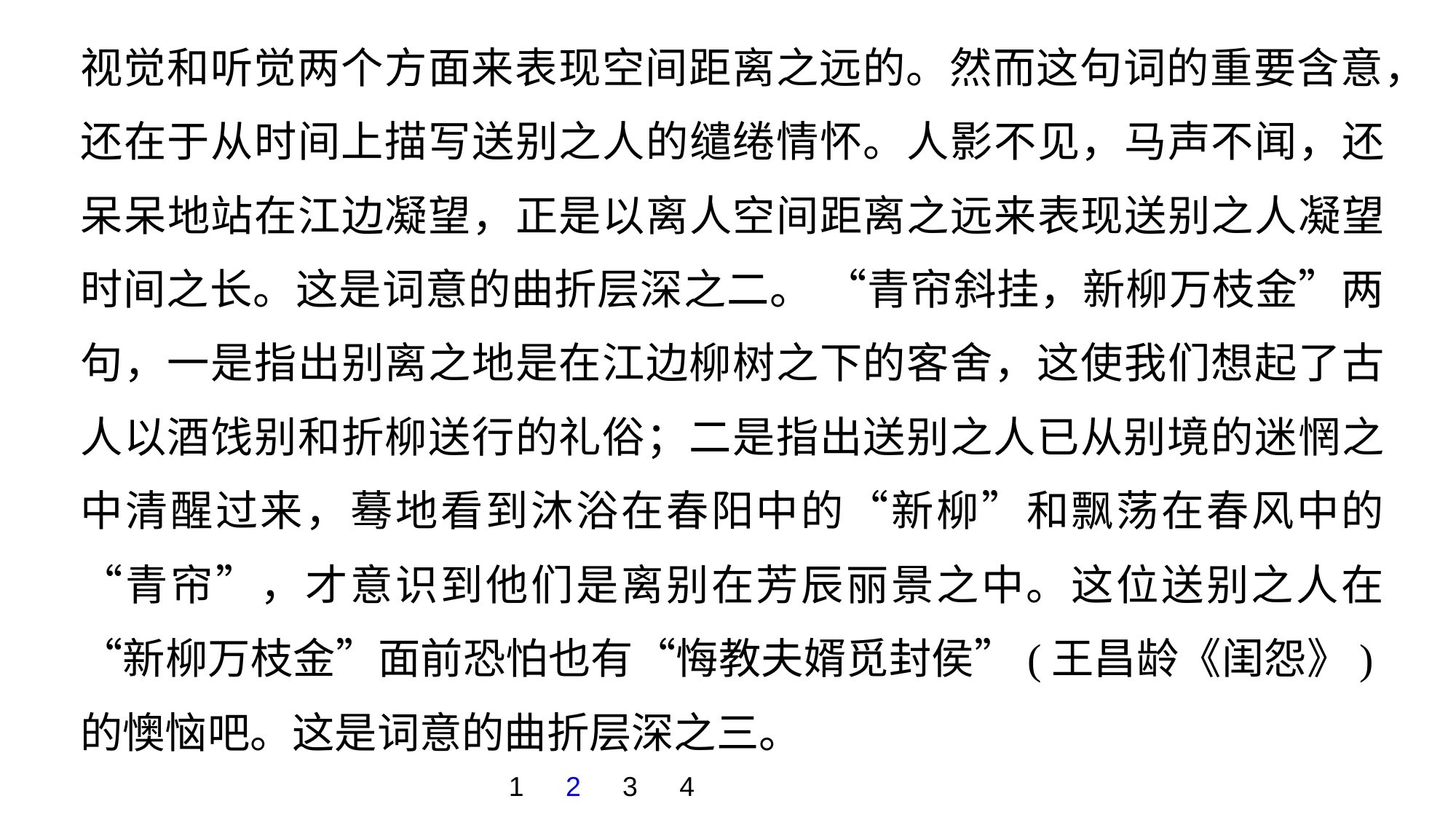

视觉和听觉两个方面来表现空间距离之远的。然而这句词的重要含意，还在于从时间上描写送别之人的缱绻情怀。人影不见，马声不闻，还呆呆地站在江边凝望，正是以离人空间距离之远来表现送别之人凝望时间之长。这是词意的曲折层深之二。 “青帘斜挂，新柳万枝金”两句，一是指出别离之地是在江边柳树之下的客舍，这使我们想起了古人以酒饯别和折柳送行的礼俗；二是指出送别之人已从别境的迷惘之中清醒过来，蓦地看到沐浴在春阳中的“新柳”和飘荡在春风中的“青帘”，才意识到他们是离别在芳辰丽景之中。这位送别之人在“新柳万枝金”面前恐怕也有“悔教夫婿觅封侯”(王昌龄《闺怨》)的懊恼吧。这是词意的曲折层深之三。
1
2
3
4